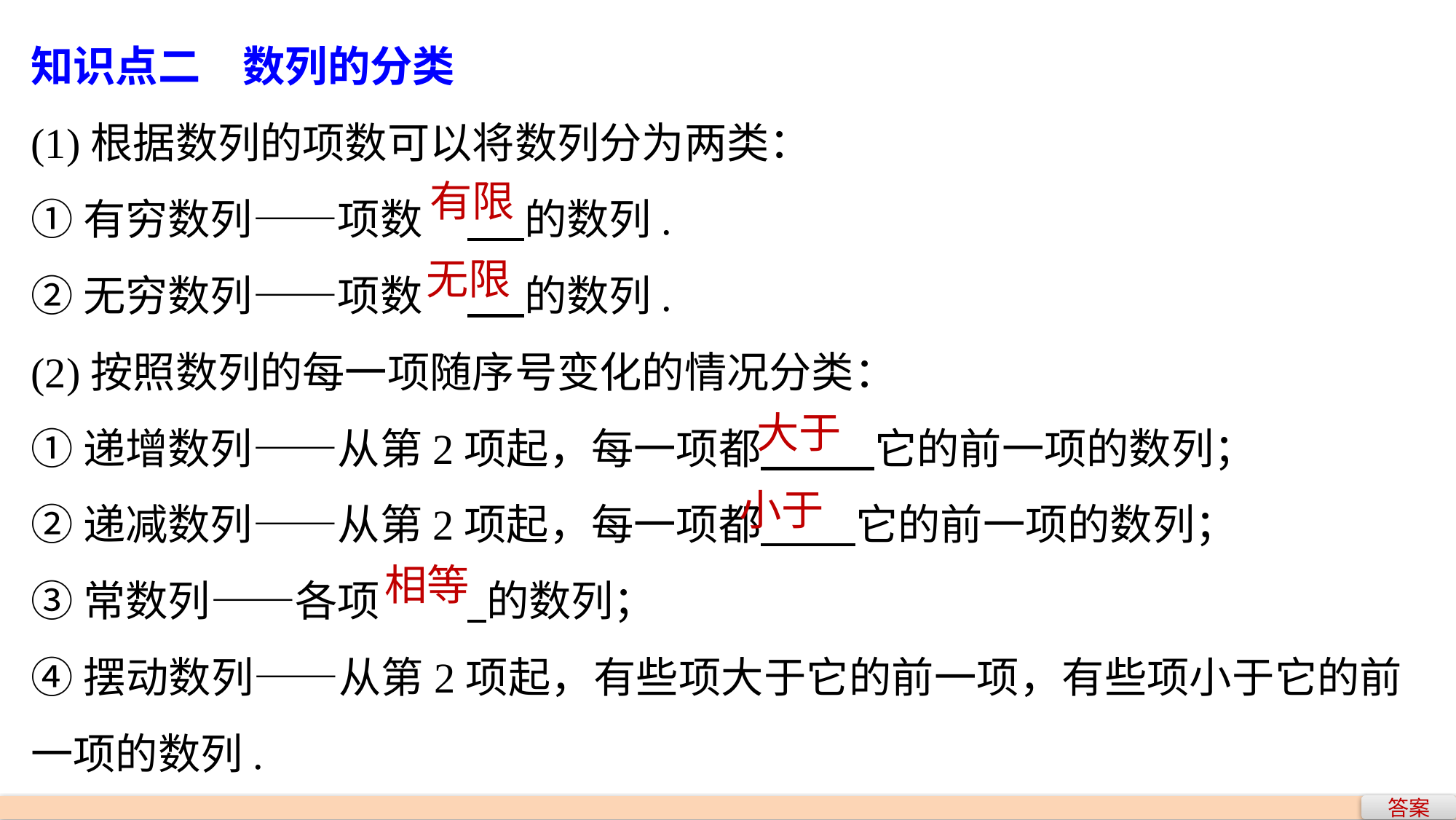

知识点二　数列的分类
(1)根据数列的项数可以将数列分为两类：
①有穷数列——项数	      的数列.
②无穷数列——项数	      的数列.
(2)按照数列的每一项随序号变化的情况分类：
①递增数列——从第2项起，每一项都            它的前一项的数列；
②递减数列——从第2项起，每一项都          它的前一项的数列；
③常数列——各项	  的数列；
④摆动数列——从第2项起，有些项大于它的前一项，有些项小于它的前一项的数列.
有限
无限
大于
小于
相等
答案